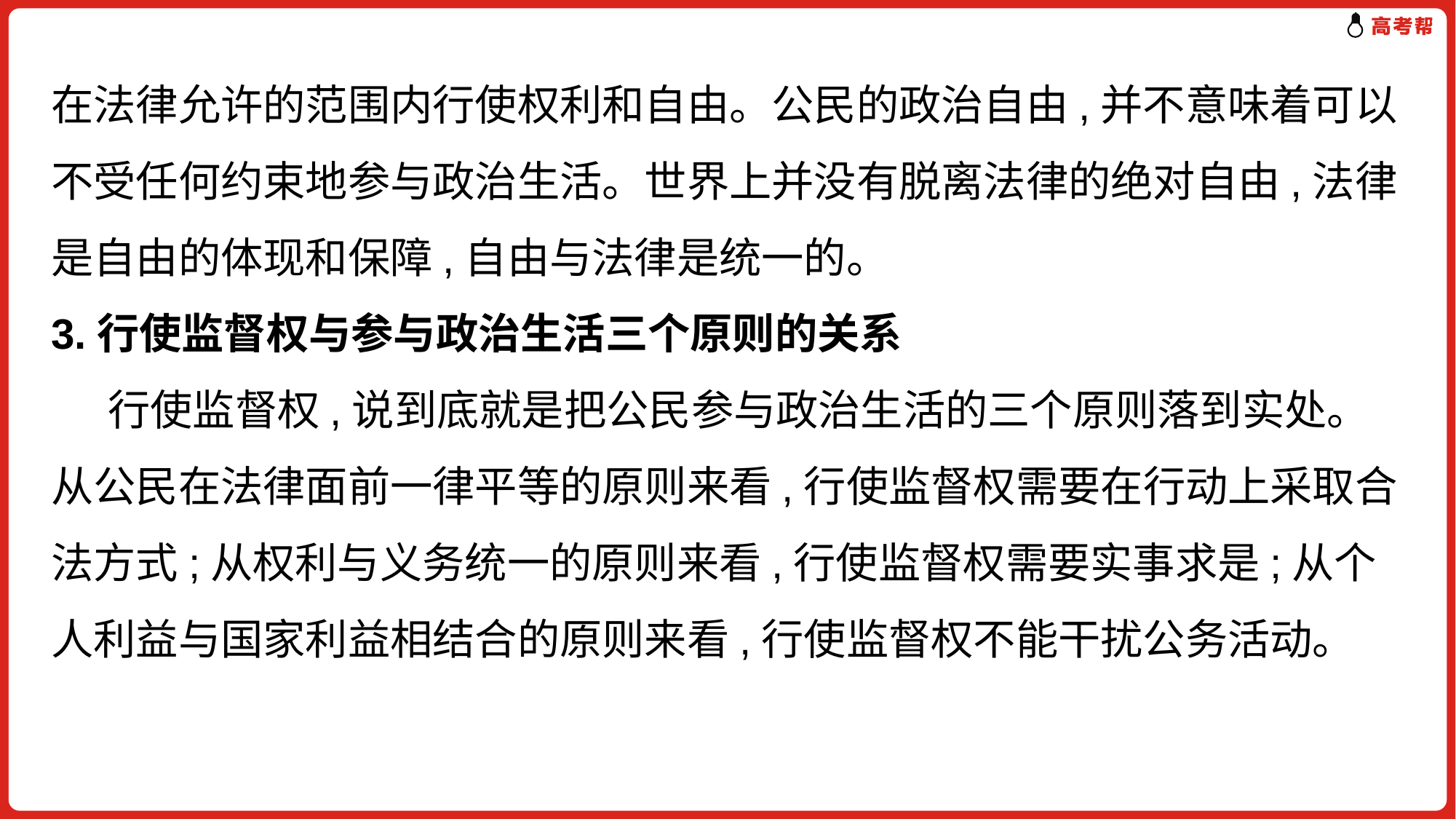

# 在法律允许的范围内行使权利和自由。公民的政治自由,并不意味着可以不受任何约束地参与政治生活。世界上并没有脱离法律的绝对自由,法律是自由的体现和保障,自由与法律是统一的。 3.行使监督权与参与政治生活三个原则的关系 行使监督权,说到底就是把公民参与政治生活的三个原则落到实处。从公民在法律面前一律平等的原则来看,行使监督权需要在行动上采取合法方式;从权利与义务统一的原则来看,行使监督权需要实事求是;从个人利益与国家利益相结合的原则来看,行使监督权不能干扰公务活动。